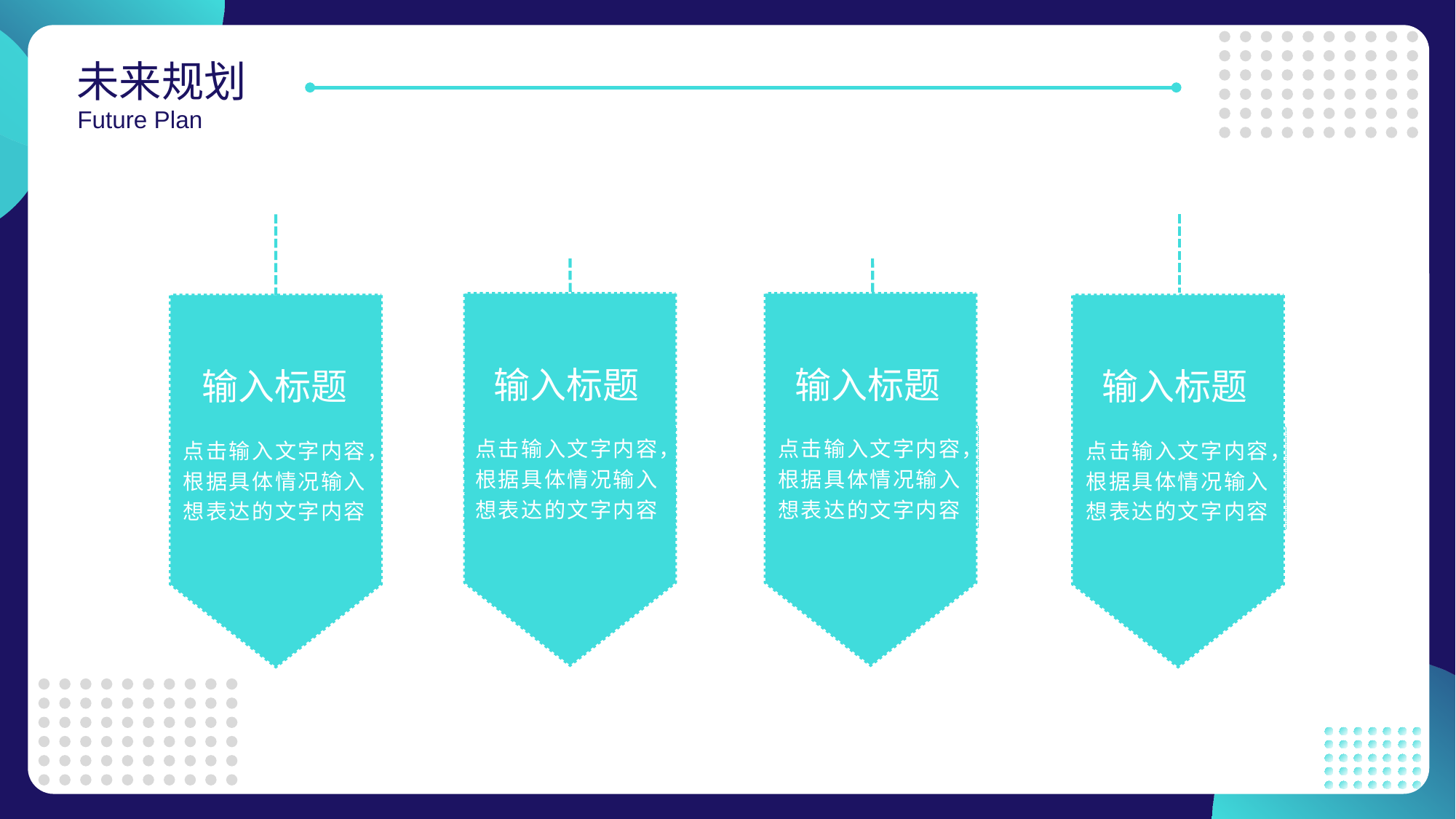

# 未来规划
Future Plan
输入标题

点击输入文字内容，根据具体情况输入想表达的文字内容
输入标题

点击输入文字内容，根据具体情况输入想表达的文字内容
输入标题

点击输入文字内容，根据具体情况输入想表达的文字内容
输入标题

点击输入文字内容，根据具体情况输入想表达的文字内容